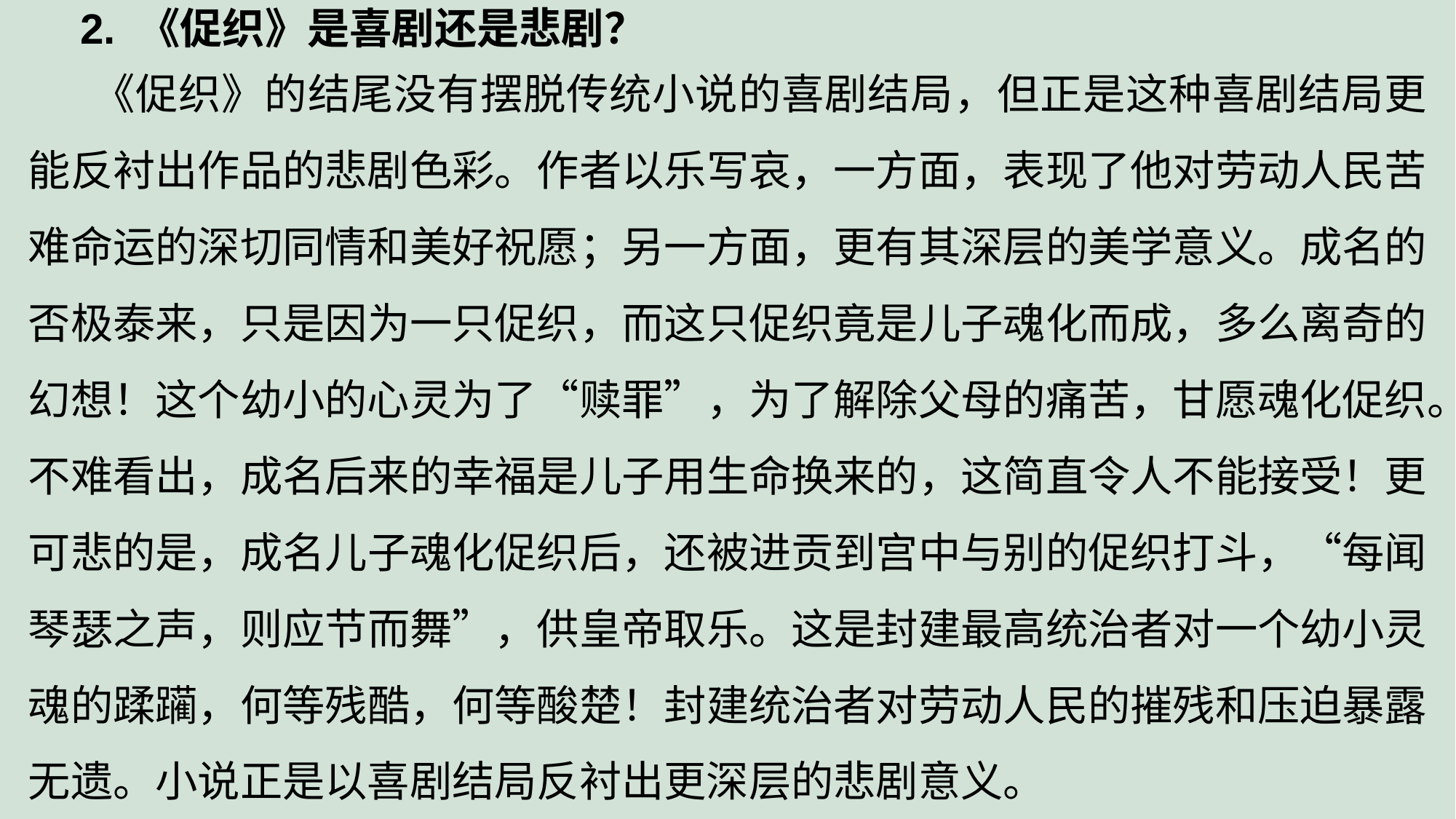

2. 《促织》是喜剧还是悲剧？
《促织》的结尾没有摆脱传统小说的喜剧结局，但正是这种喜剧结局更能反衬出作品的悲剧色彩。作者以乐写哀，一方面，表现了他对劳动人民苦难命运的深切同情和美好祝愿；另一方面，更有其深层的美学意义。成名的否极泰来，只是因为一只促织，而这只促织竟是儿子魂化而成，多么离奇的幻想！这个幼小的心灵为了“赎罪”，为了解除父母的痛苦，甘愿魂化促织。不难看出，成名后来的幸福是儿子用生命换来的，这简直令人不能接受！更可悲的是，成名儿子魂化促织后，还被进贡到宫中与别的促织打斗，“每闻琴瑟之声，则应节而舞”，供皇帝取乐。这是封建最高统治者对一个幼小灵魂的蹂躏，何等残酷，何等酸楚！封建统治者对劳动人民的摧残和压迫暴露无遗。小说正是以喜剧结局反衬出更深层的悲剧意义。